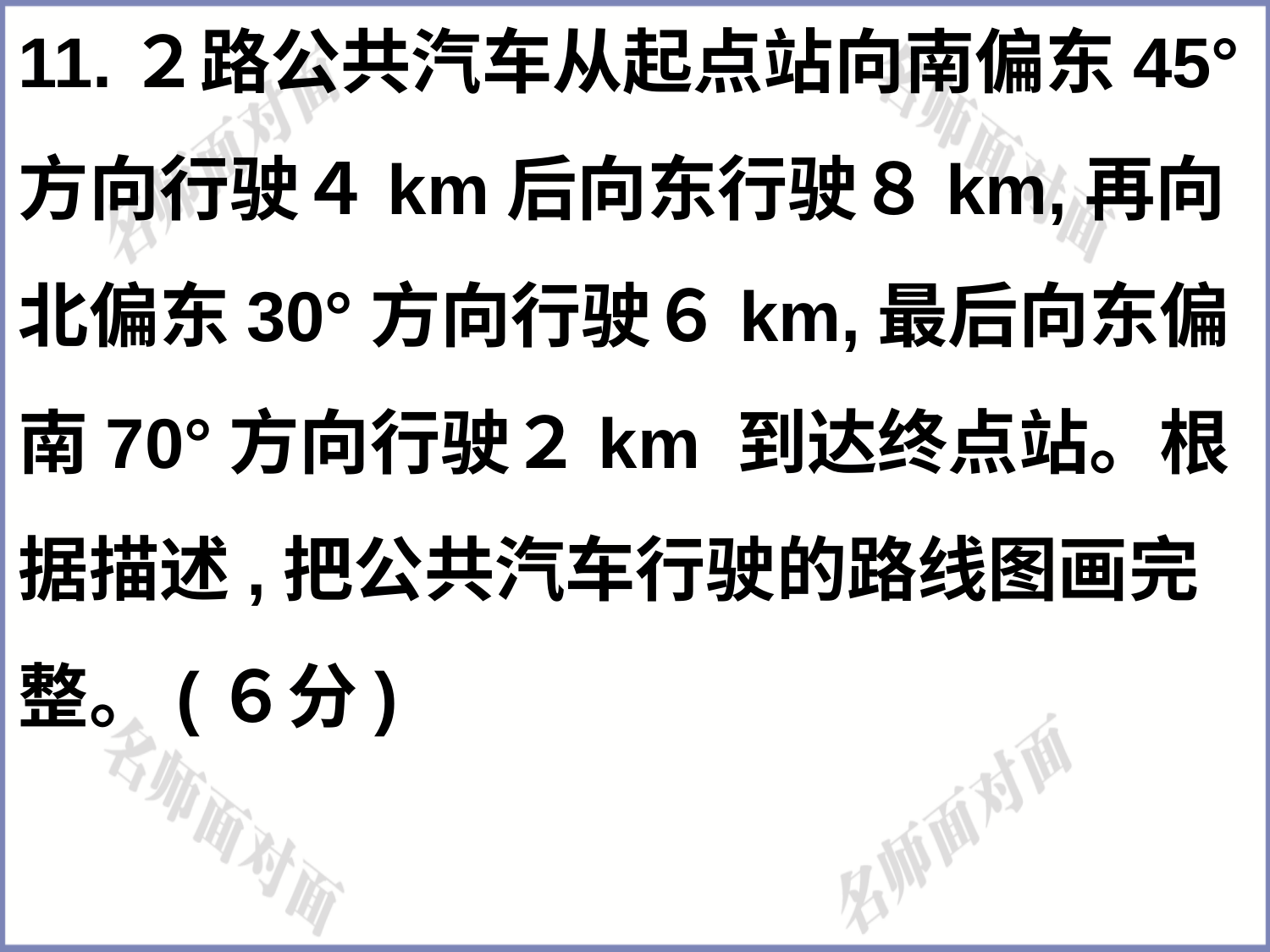

11.２路公共汽车从起点站向南偏东45°方向行驶４km后向东行驶８km,再向北偏东30°方向行驶６km,最后向东偏南70°方向行驶２km 到达终点站。根据描述,把公共汽车行驶的路线图画完整。(６分)